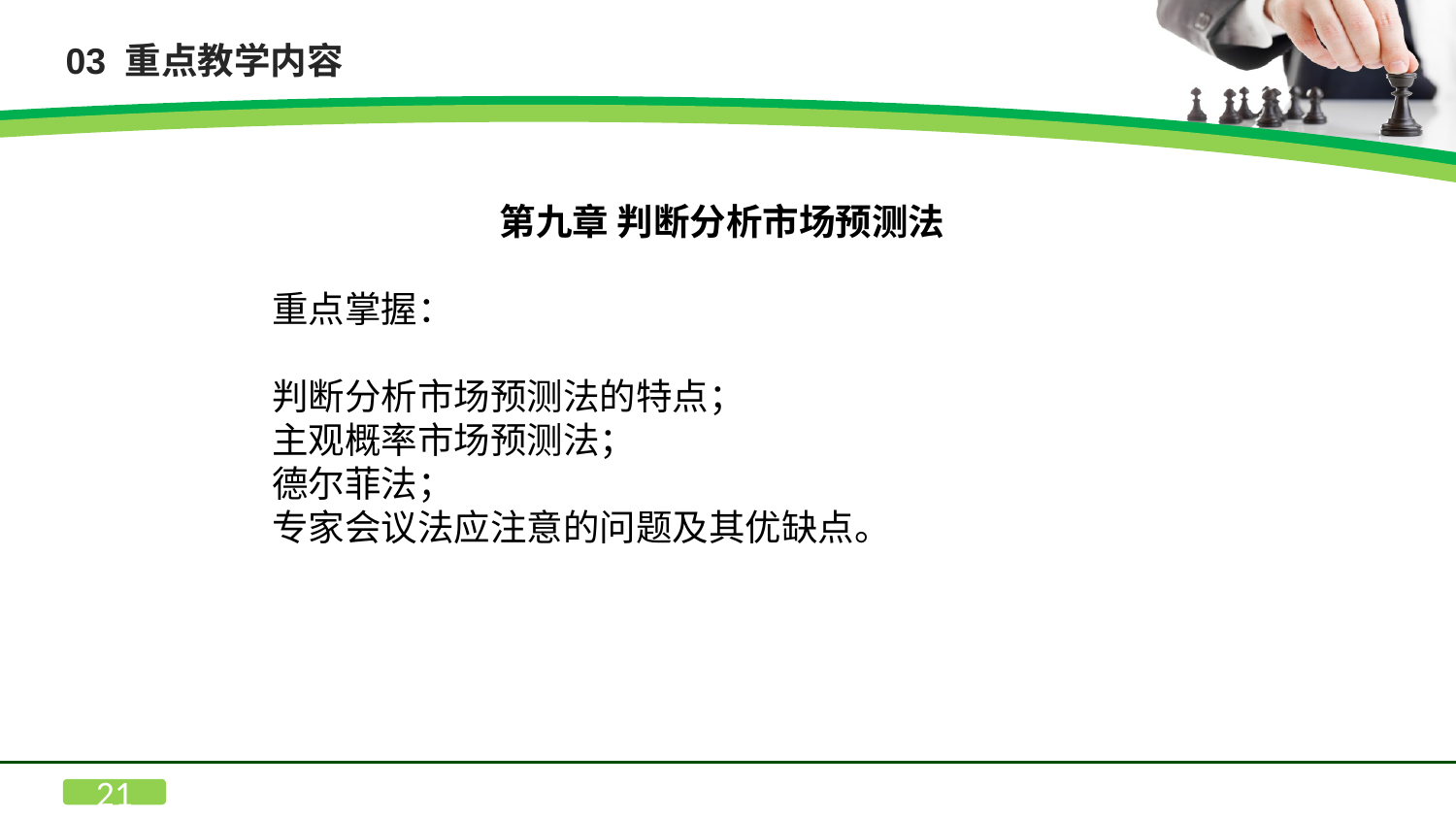

03 重点教学内容
第九章 判断分析市场预测法

重点掌握：

判断分析市场预测法的特点；
主观概率市场预测法；
德尔菲法；
专家会议法应注意的问题及其优缺点。